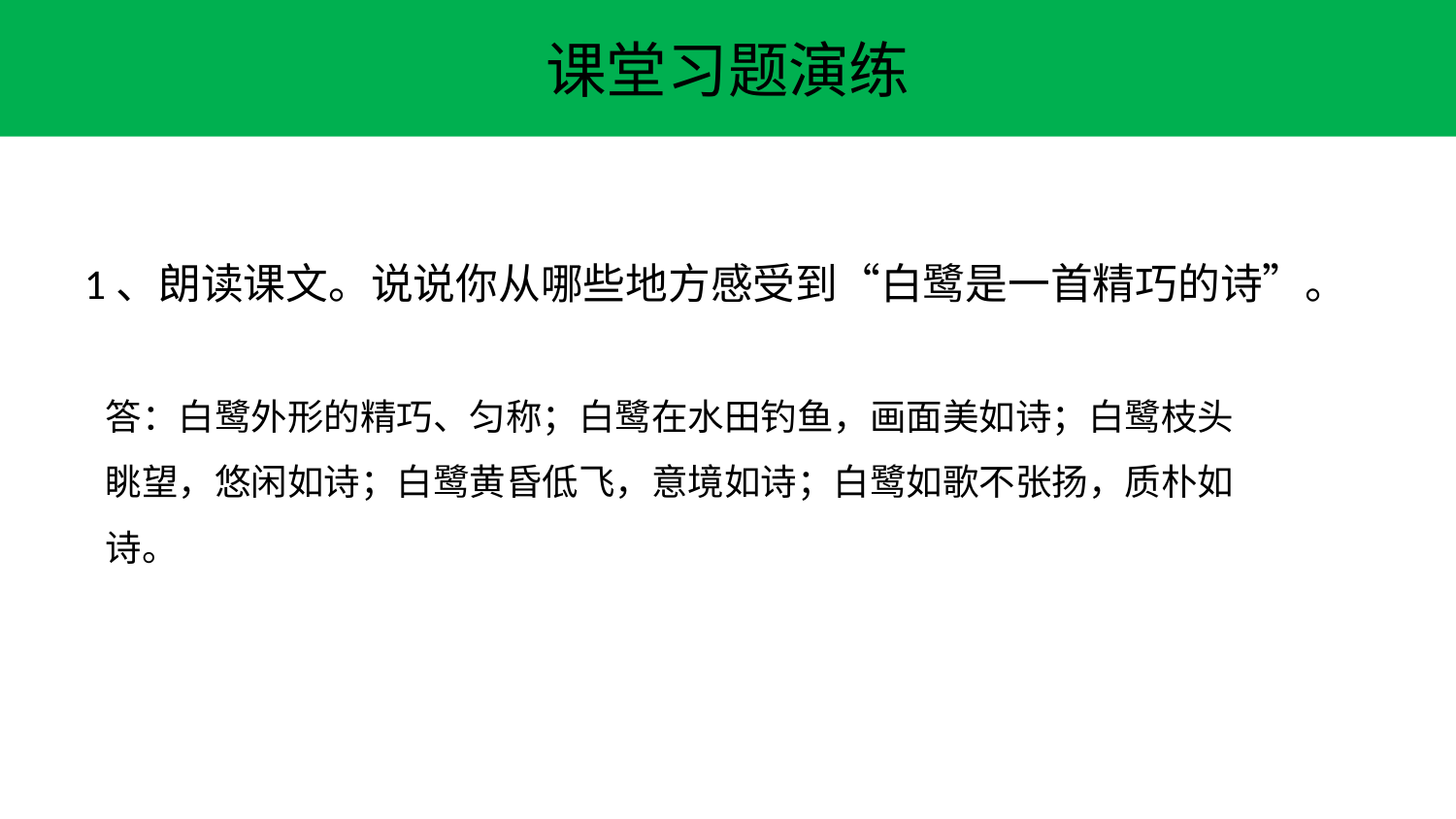

课堂习题演练
1、朗读课文。说说你从哪些地方感受到“白鹭是一首精巧的诗”。
答：白鹭外形的精巧、匀称；白鹭在水田钓鱼，画面美如诗；白鹭枝头眺望，悠闲如诗；白鹭黄昏低飞，意境如诗；白鹭如歌不张扬，质朴如诗。